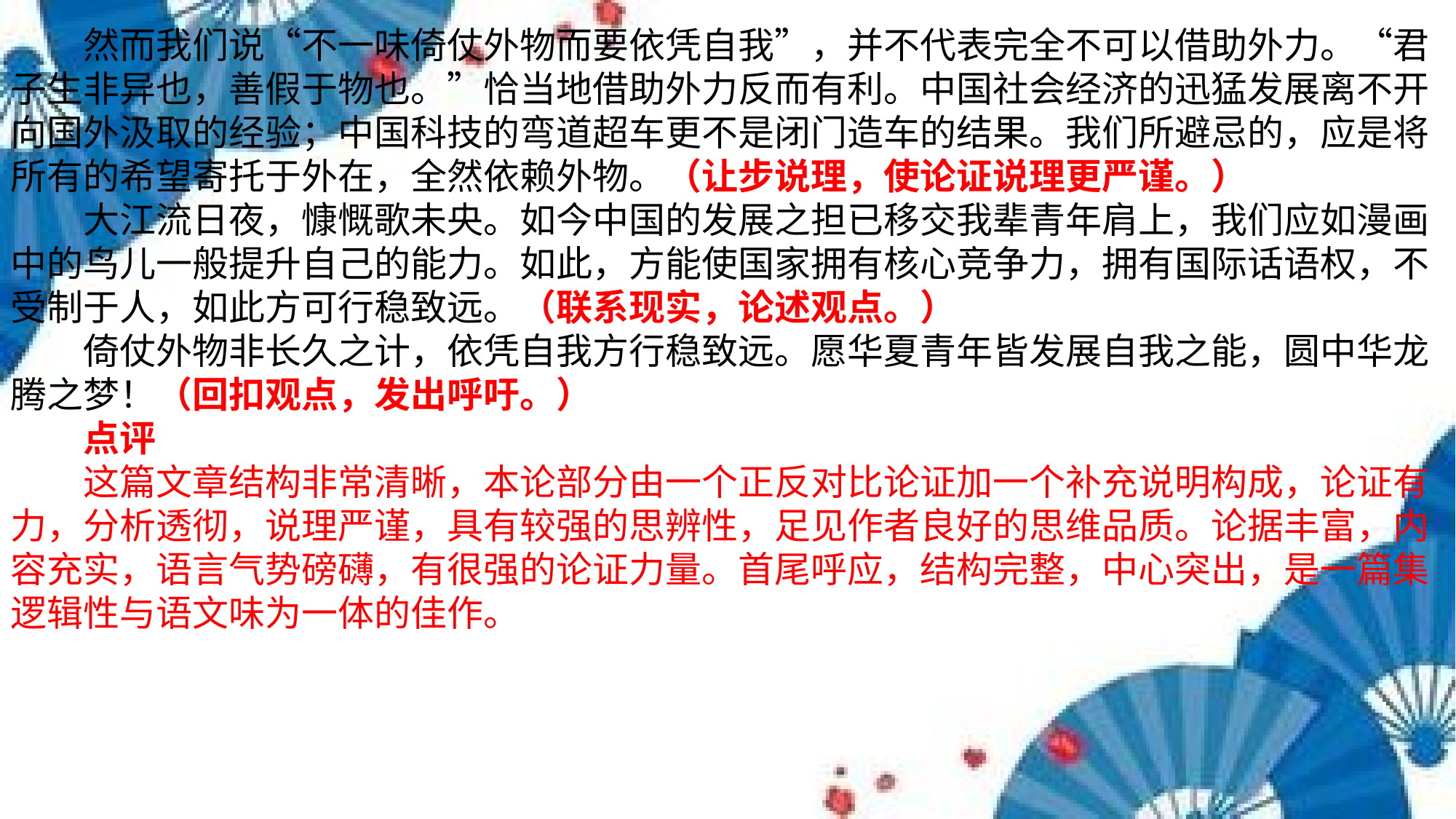

然而我们说“不一味倚仗外物而要依凭自我”，并不代表完全不可以借助外力。“君子生非异也，善假于物也。”恰当地借助外力反而有利。中国社会经济的迅猛发展离不开向国外汲取的经验；中国科技的弯道超车更不是闭门造车的结果。我们所避忌的，应是将所有的希望寄托于外在，全然依赖外物。（让步说理，使论证说理更严谨。）
　　大江流日夜，慷慨歌未央。如今中国的发展之担已移交我辈青年肩上，我们应如漫画中的鸟儿一般提升自己的能力。如此，方能使国家拥有核心竞争力，拥有国际话语权，不受制于人，如此方可行稳致远。（联系现实，论述观点。）
　　倚仗外物非长久之计，依凭自我方行稳致远。愿华夏青年皆发展自我之能，圆中华龙腾之梦！（回扣观点，发出呼吁。）
　　点评
　　这篇文章结构非常清晰，本论部分由一个正反对比论证加一个补充说明构成，论证有力，分析透彻，说理严谨，具有较强的思辨性，足见作者良好的思维品质。论据丰富，内容充实，语言气势磅礴，有很强的论证力量。首尾呼应，结构完整，中心突出，是一篇集逻辑性与语文味为一体的佳作。